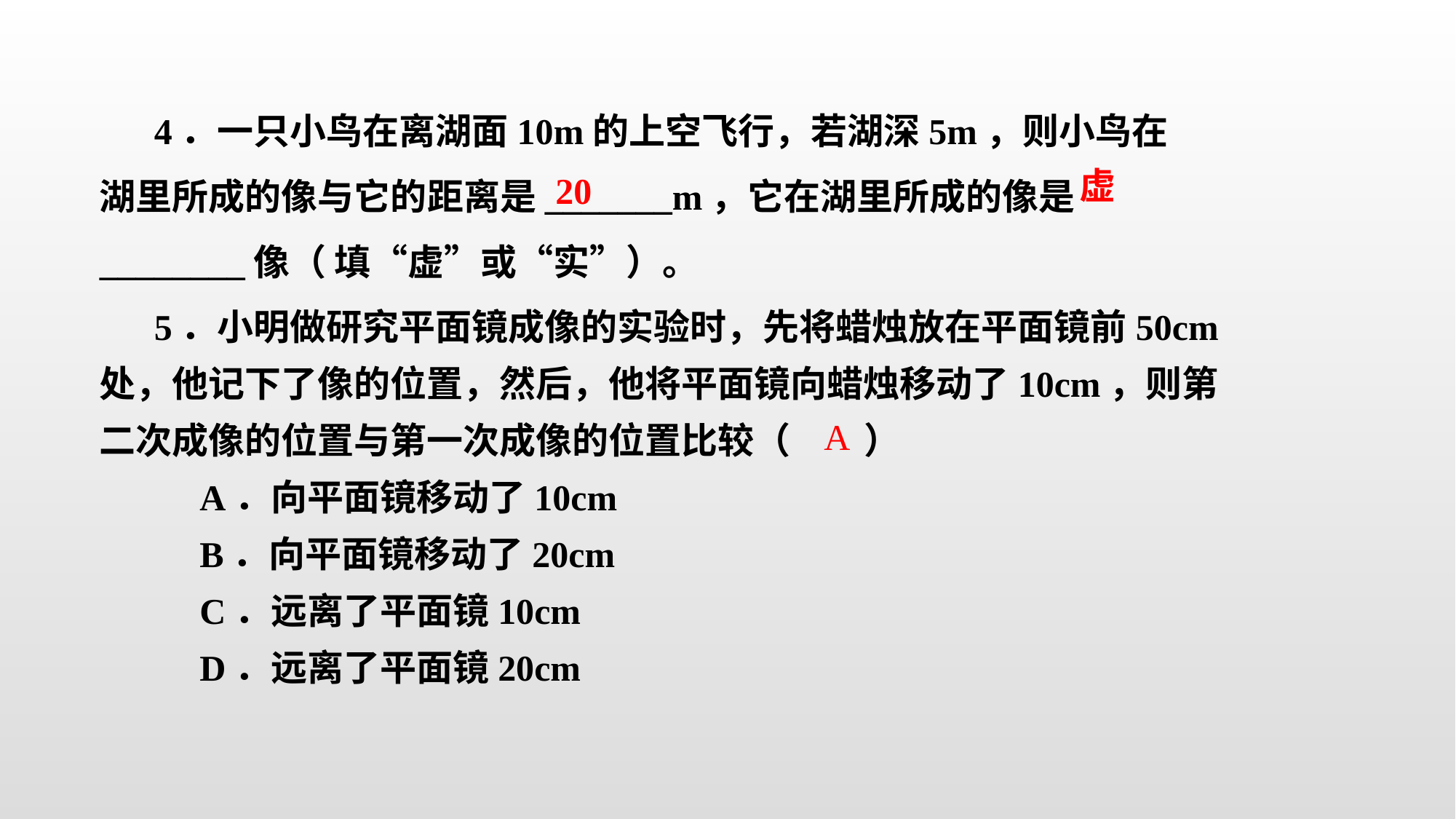

4．一只小鸟在离湖面10m的上空飞行，若湖深5m，则小鸟在湖里所成的像与它的距离是_______m，它在湖里所成的像是________像（ 填“虚”或“实”）。
虚
20
5．小明做研究平面镜成像的实验时，先将蜡烛放在平面镜前50cm处，他记下了像的位置，然后，他将平面镜向蜡烛移动了10cm，则第二次成像的位置与第一次成像的位置比较（         ）
     A．向平面镜移动了10cm
     B．向平面镜移动了20cm
     C．远离了平面镜10cm
     D．远离了平面镜20cm
A